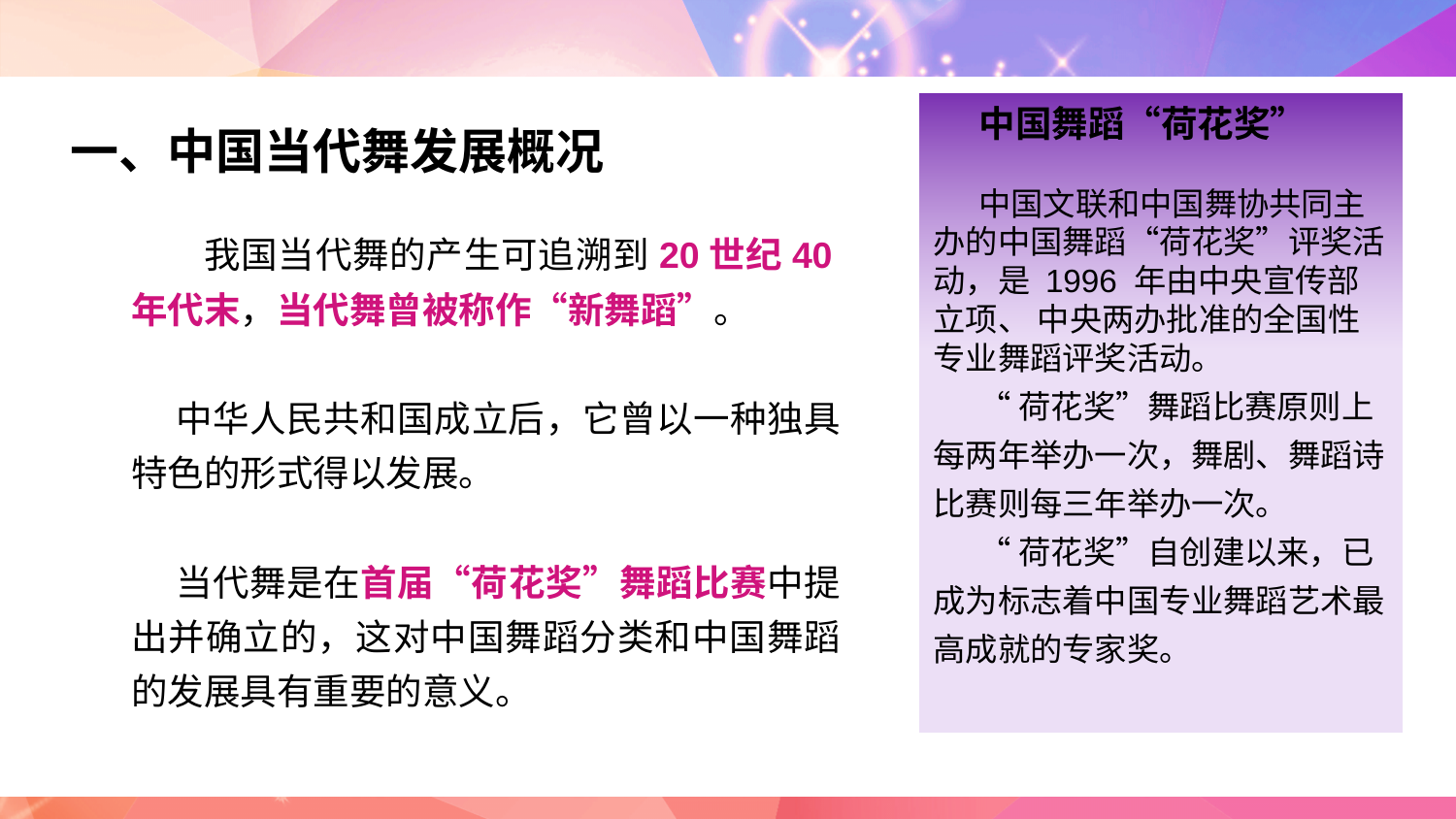

一、中国当代舞发展概况

中国舞蹈“荷花奖”

中国文联和中国舞协共同主办的中国舞蹈“荷花奖”评奖活动，是 1996 年由中央宣传部立项、 中央两办批准的全国性专业舞蹈评奖活动。
“荷花奖”舞蹈比赛原则上每两年举办一次，舞剧、舞蹈诗比赛则每三年举办一次。
“荷花奖”自创建以来，已成为标志着中国专业舞蹈艺术最高成就的专家奖。
       我国当代舞的产生可追溯到20世纪40年代末，当代舞曾被称作“新舞蹈”。

    中华人民共和国成立后，它曾以一种独具特色的形式得以发展。

    当代舞是在首届“荷花奖”舞蹈比赛中提出并确立的，这对中国舞蹈分类和中国舞蹈的发展具有重要的意义。